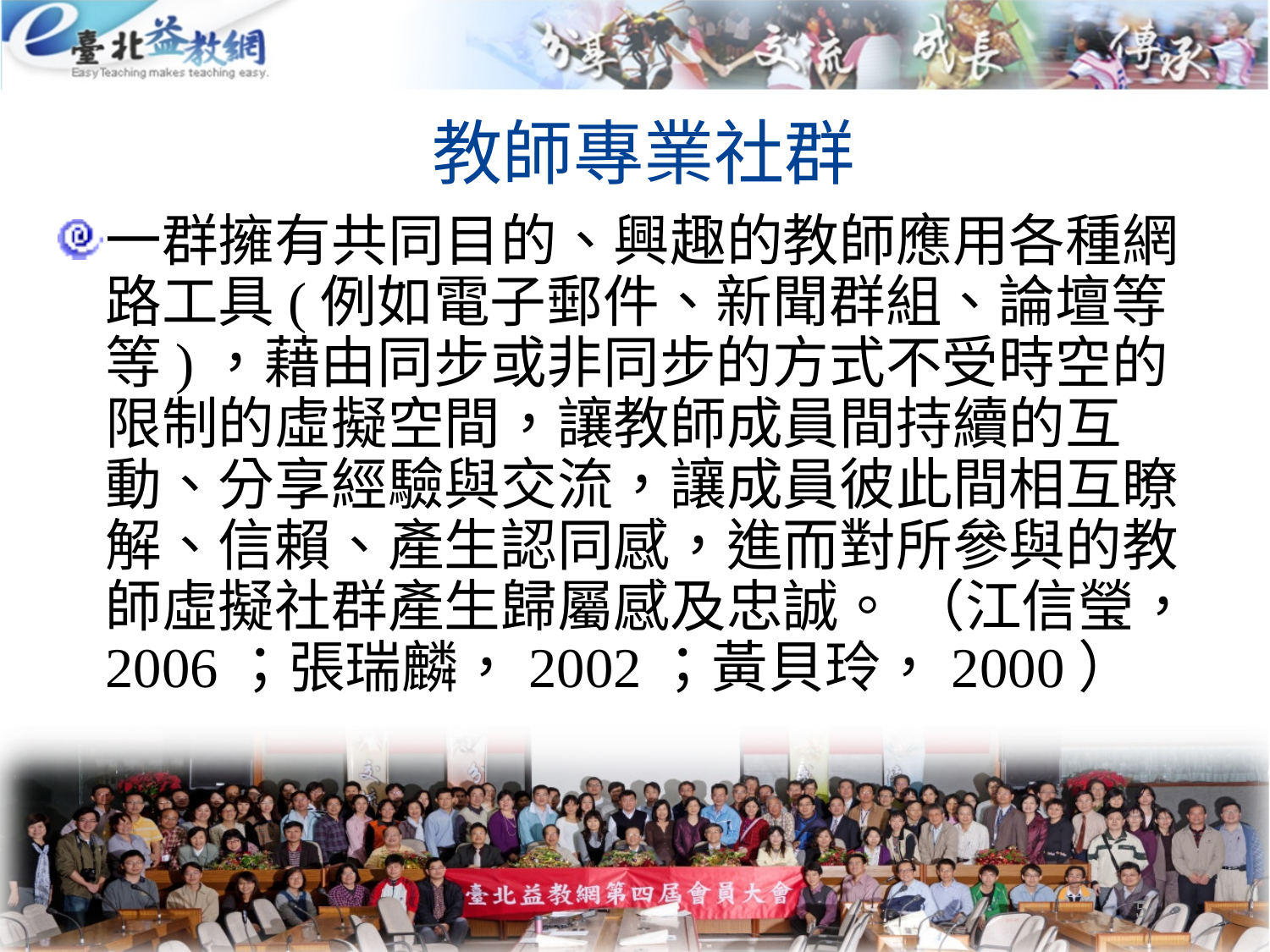

# 教師專業社群
一群擁有共同目的、興趣的教師應用各種網路工具(例如電子郵件、新聞群組、論壇等等)，藉由同步或非同步的方式不受時空的限制的虛擬空間，讓教師成員間持續的互動、分享經驗與交流，讓成員彼此間相互瞭解、信賴、產生認同感，進而對所參與的教師虛擬社群產生歸屬感及忠誠。 （江信瑩，2006；張瑞麟，2002；黃貝玲，2000）
5